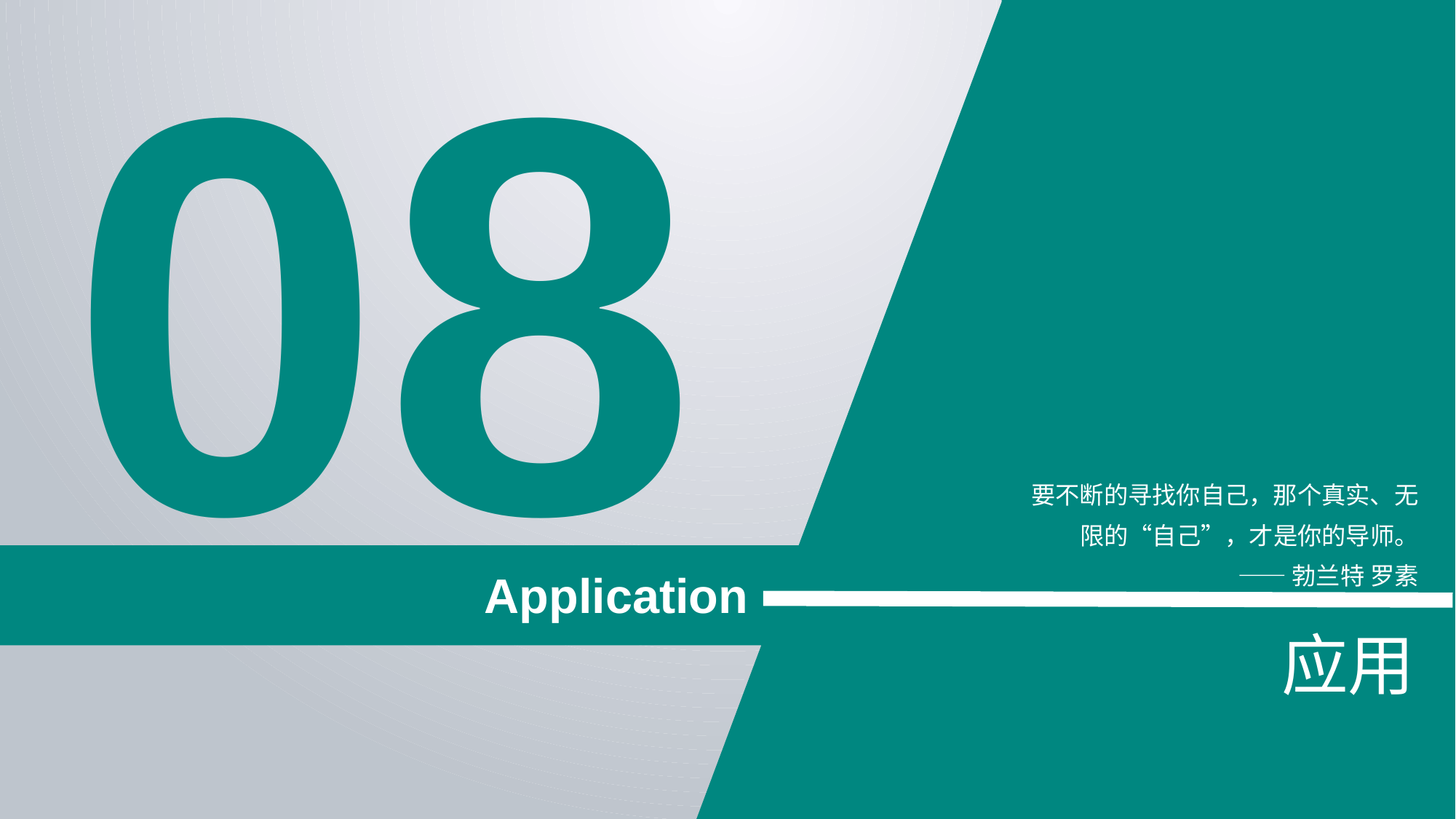

08
要不断的寻找你自己，那个真实、无
限的“自己”，才是你的导师。
                 ——勃兰特 罗素
Application

应用